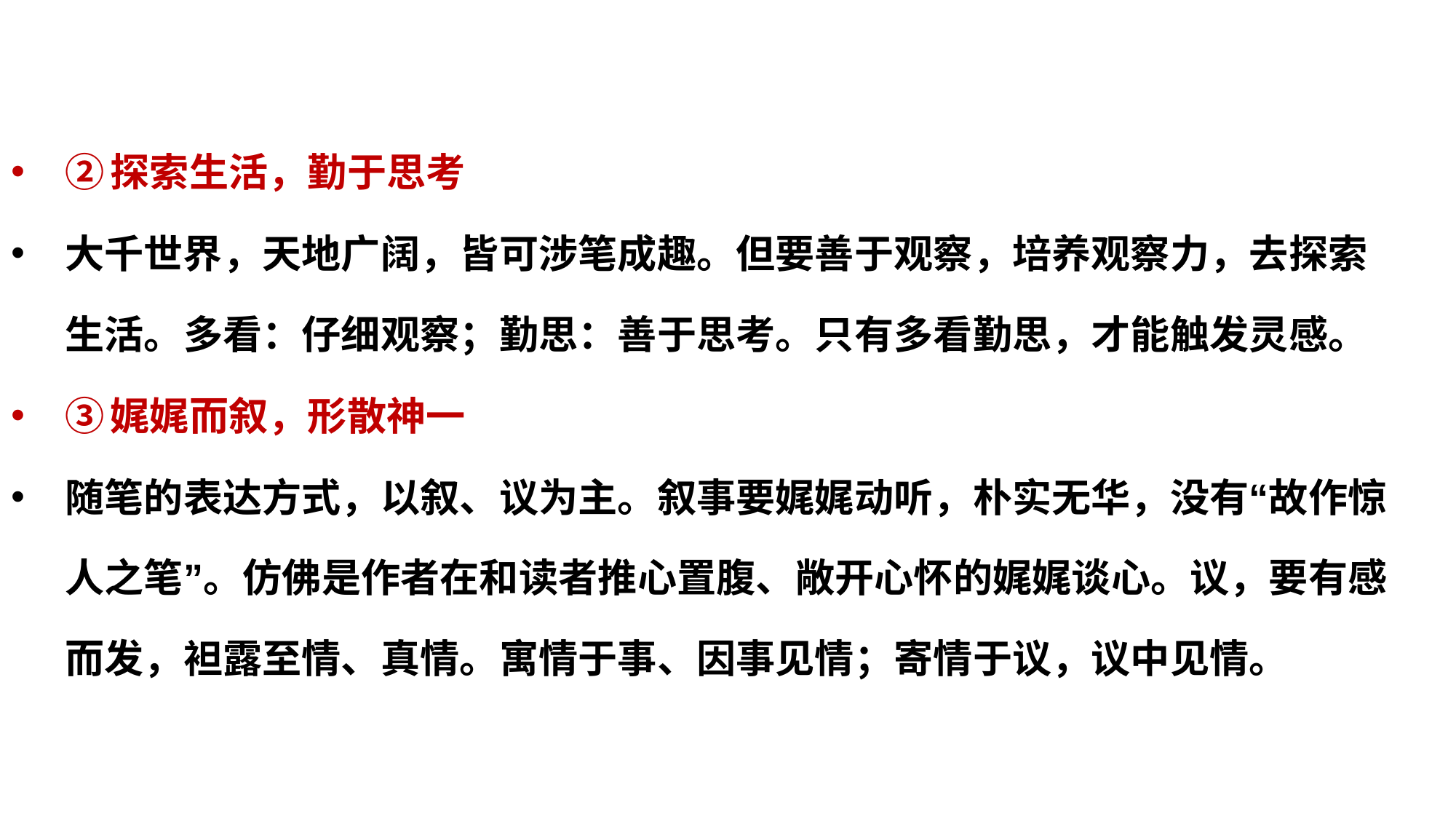

②探索生活，勤于思考
大千世界，天地广阔，皆可涉笔成趣。但要善于观察，培养观察力，去探索生活。多看：仔细观察；勤思：善于思考。只有多看勤思，才能触发灵感。
③娓娓而叙，形散神一
随笔的表达方式，以叙、议为主。叙事要娓娓动听，朴实无华，没有“故作惊人之笔”。仿佛是作者在和读者推心置腹、敞开心怀的娓娓谈心。议，要有感而发，袒露至情、真情。寓情于事、因事见情；寄情于议，议中见情。